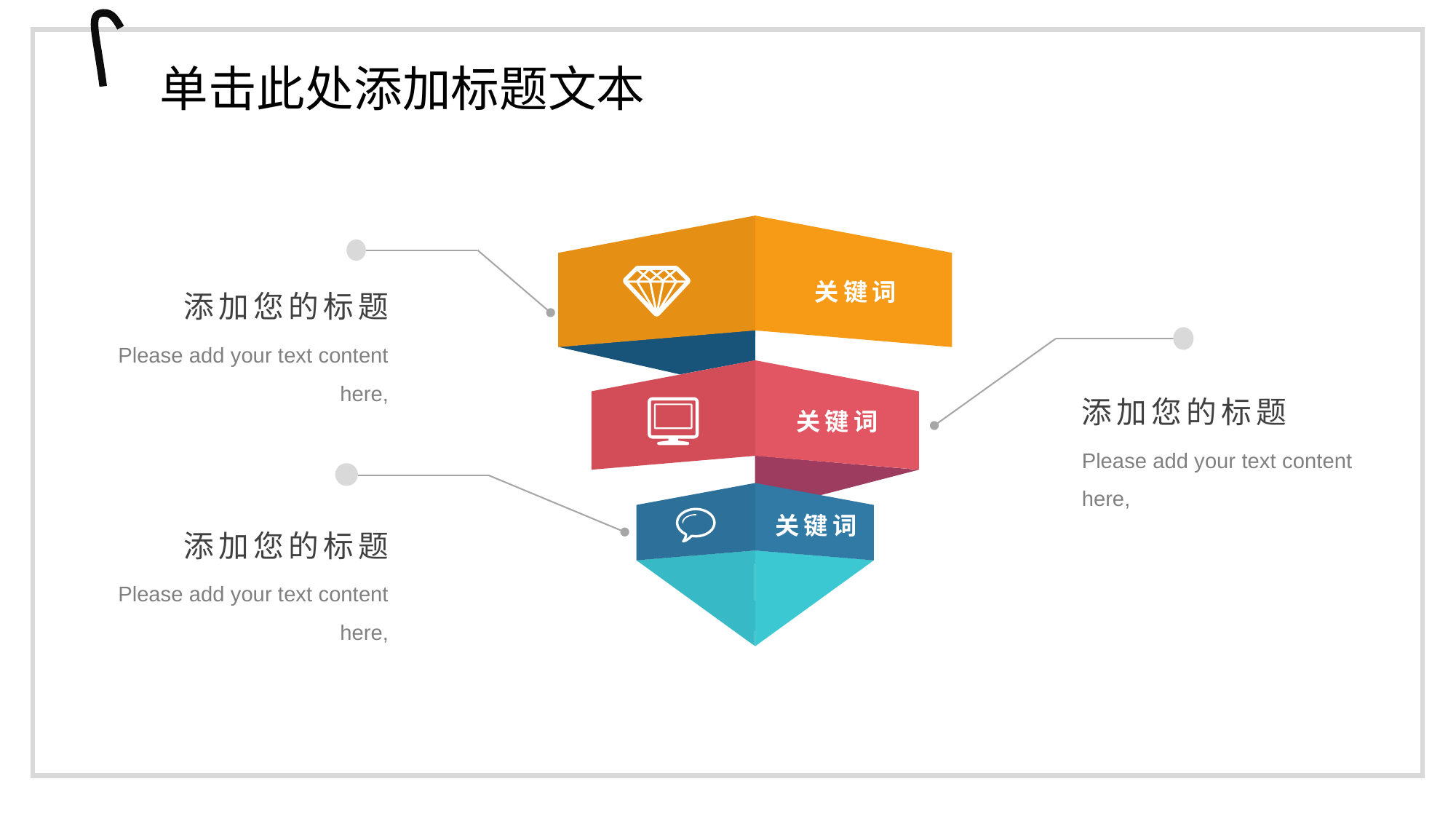

单击此处添加标题文本

关键词

添加您的标题
Please add your text content here,

关键词

添加您的标题
Please add your text content here,

关键词

添加您的标题
Please add your text content here,